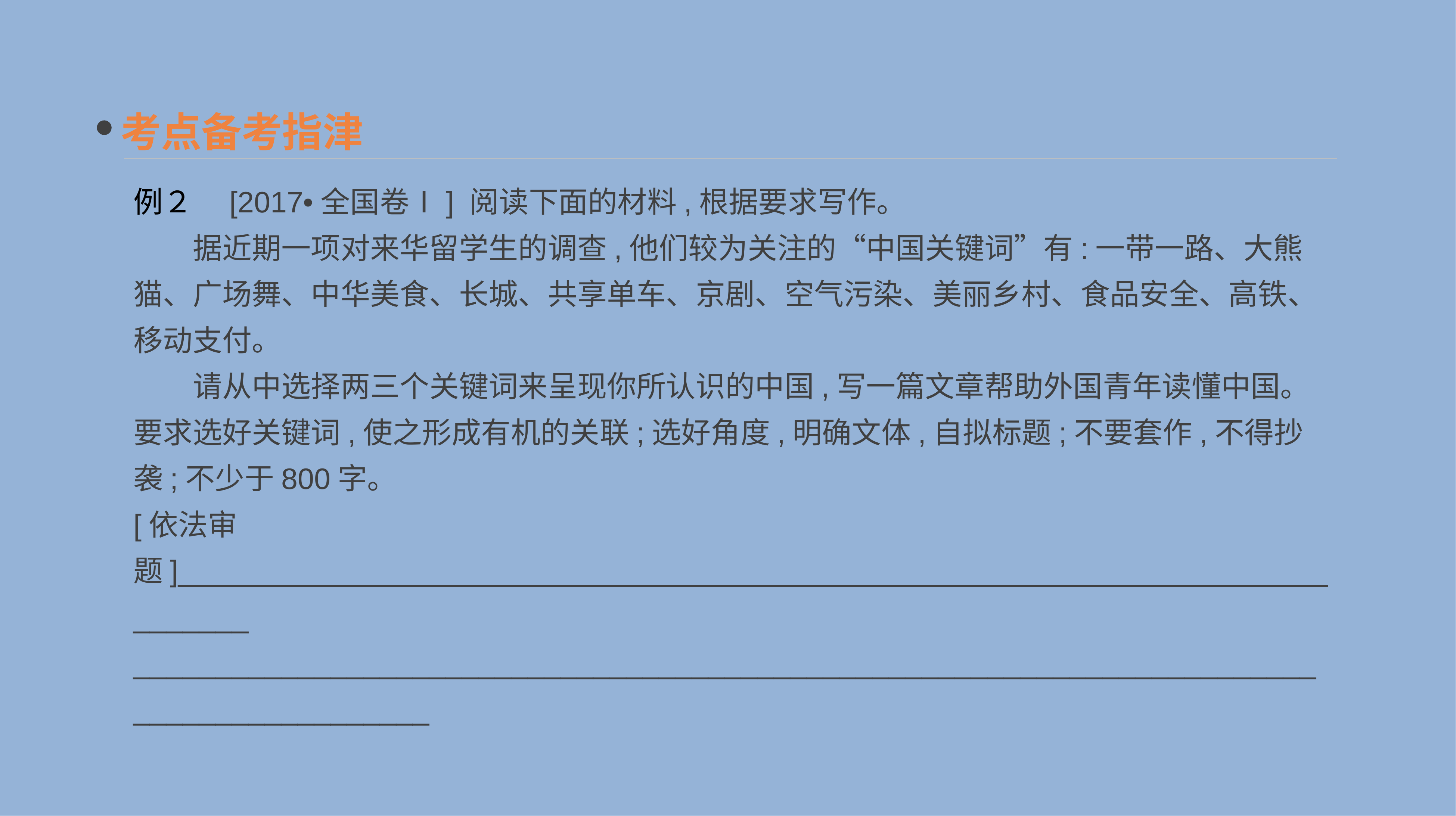

考点备考指津

例２　[2017•全国卷Ⅰ] 阅读下面的材料,根据要求写作。
　　据近期一项对来华留学生的调查,他们较为关注的“中国关键词”有:一带一路、大熊猫、广场舞、中华美食、长城、共享单车、京剧、空气污染、美丽乡村、食品安全、高铁、移动支付。
　　请从中选择两三个关键词来呈现你所认识的中国,写一篇文章帮助外国青年读懂中国。要求选好关键词,使之形成有机的关联;选好角度,明确文体,自拟标题;不要套作,不得抄袭;不少于800字。
[依法审题]_____________________________________________________________________________
__________________________________________________________________________________________